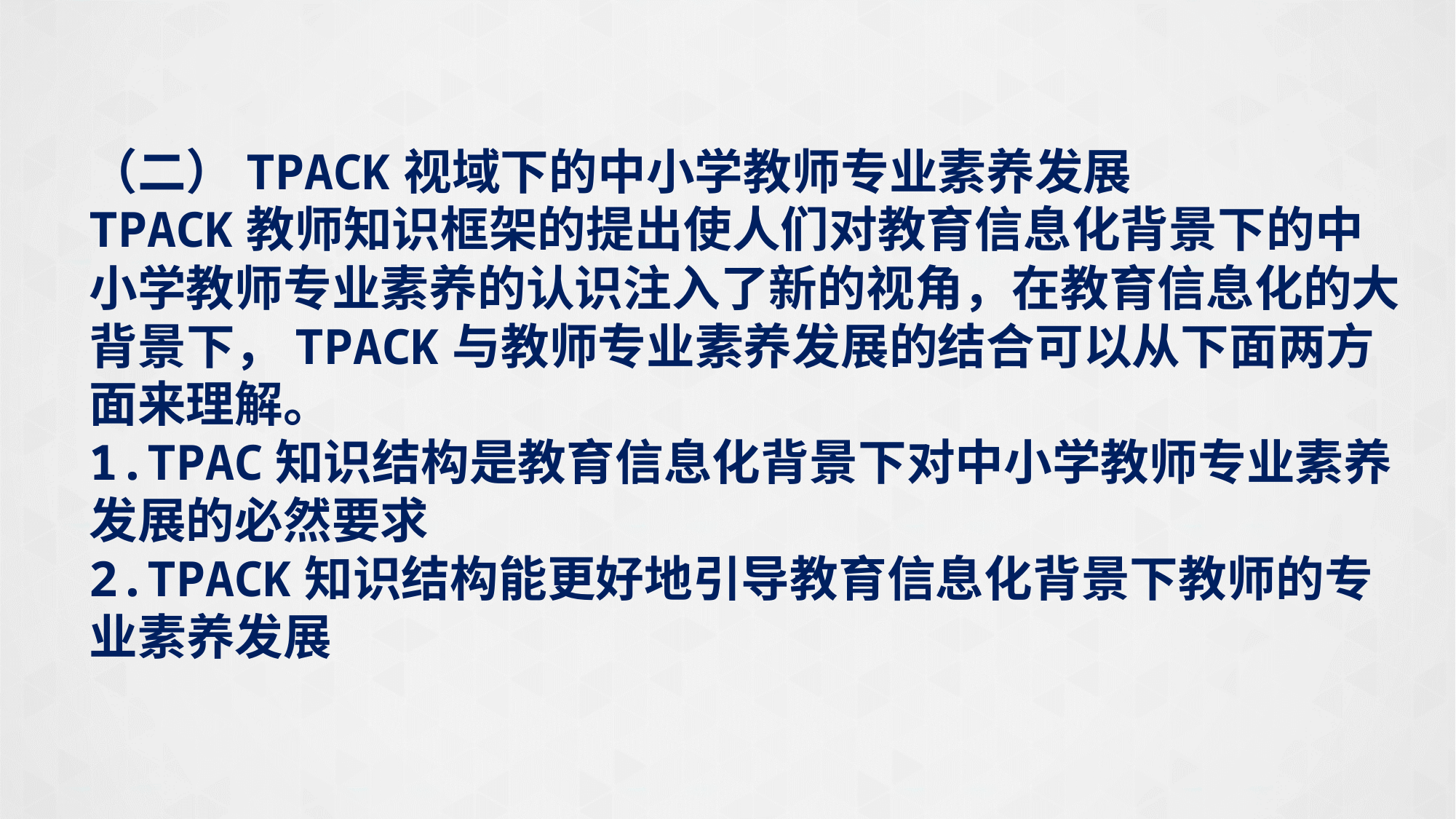

（二）TPACK视域下的中小学教师专业素养发展
TPACK教师知识框架的提出使人们对教育信息化背景下的中小学教师专业素养的认识注入了新的视角，在教育信息化的大背景下，TPACK与教师专业素养发展的结合可以从下面两方面来理解。
1.TPAC知识结构是教育信息化背景下对中小学教师专业素养发展的必然要求
2.TPACK知识结构能更好地引导教育信息化背景下教师的专业素养发展